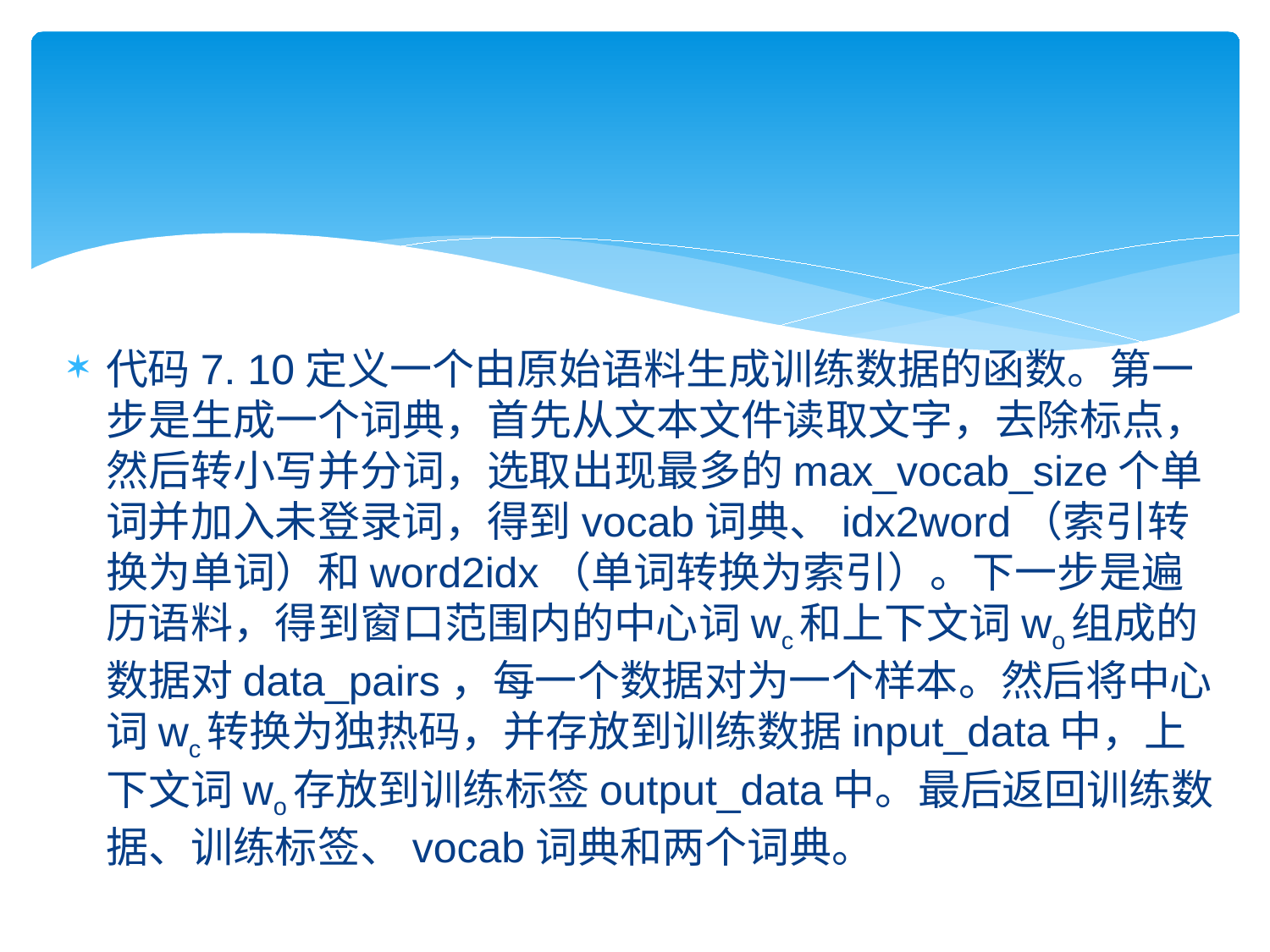

代码7. 10定义一个由原始语料生成训练数据的函数。第一步是生成一个词典，首先从文本文件读取文字，去除标点，然后转小写并分词，选取出现最多的max_vocab_size个单词并加入未登录词，得到vocab词典、idx2word（索引转换为单词）和word2idx（单词转换为索引）。下一步是遍历语料，得到窗口范围内的中心词wc和上下文词wo组成的数据对data_pairs，每一个数据对为一个样本。然后将中心词wc转换为独热码，并存放到训练数据input_data中，上下文词wo存放到训练标签output_data中。最后返回训练数据、训练标签、vocab词典和两个词典。